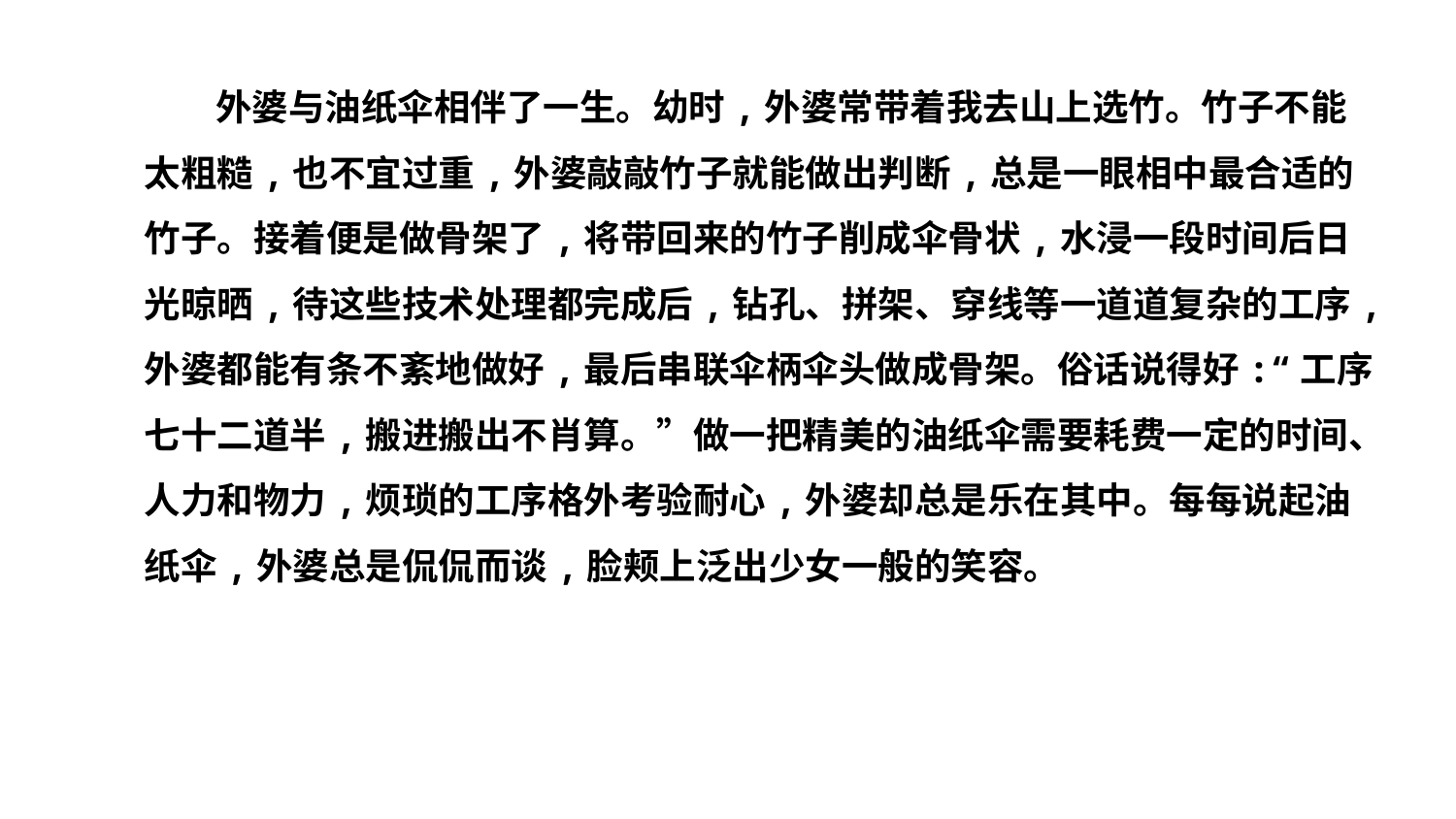

外婆与油纸伞相伴了一生。幼时,外婆常带着我去山上选竹。竹子不能太粗糙,也不宜过重,外婆敲敲竹子就能做出判断,总是一眼相中最合适的竹子。接着便是做骨架了,将带回来的竹子削成伞骨状,水浸一段时间后日光晾晒,待这些技术处理都完成后,钻孔、拼架、穿线等一道道复杂的工序,外婆都能有条不紊地做好,最后串联伞柄伞头做成骨架。俗话说得好:“工序七十二道半,搬进搬出不肖算。”做一把精美的油纸伞需要耗费一定的时间、人力和物力,烦琐的工序格外考验耐心,外婆却总是乐在其中。每每说起油纸伞,外婆总是侃侃而谈,脸颊上泛出少女一般的笑容。